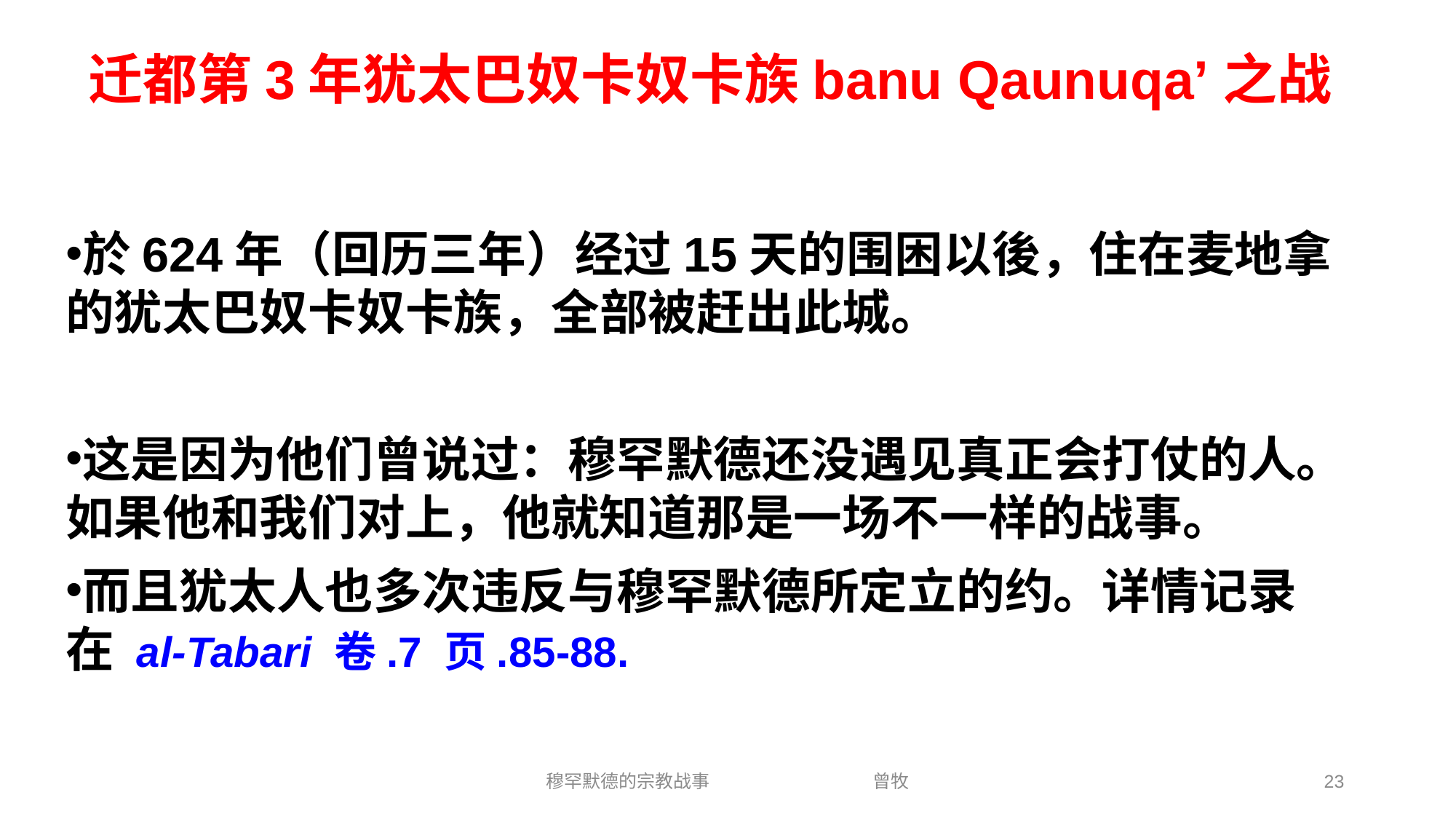

# 迁都第3年犹太巴奴卡奴卡族banu Qaunuqa’之战
於624年（回历三年）经过15天的围困以後，住在麦地拿的犹太巴奴卡奴卡族，全部被赶出此城。

这是因为他们曾说过：穆罕默德还没遇见真正会打仗的人。如果他和我们对上，他就知道那是一场不一样的战事。
而且犹太人也多次违反与穆罕默德所定立的约。详情记录在 al-Tabari 卷.7 页.85-88.
穆罕默德的宗教战事                             曾牧
23